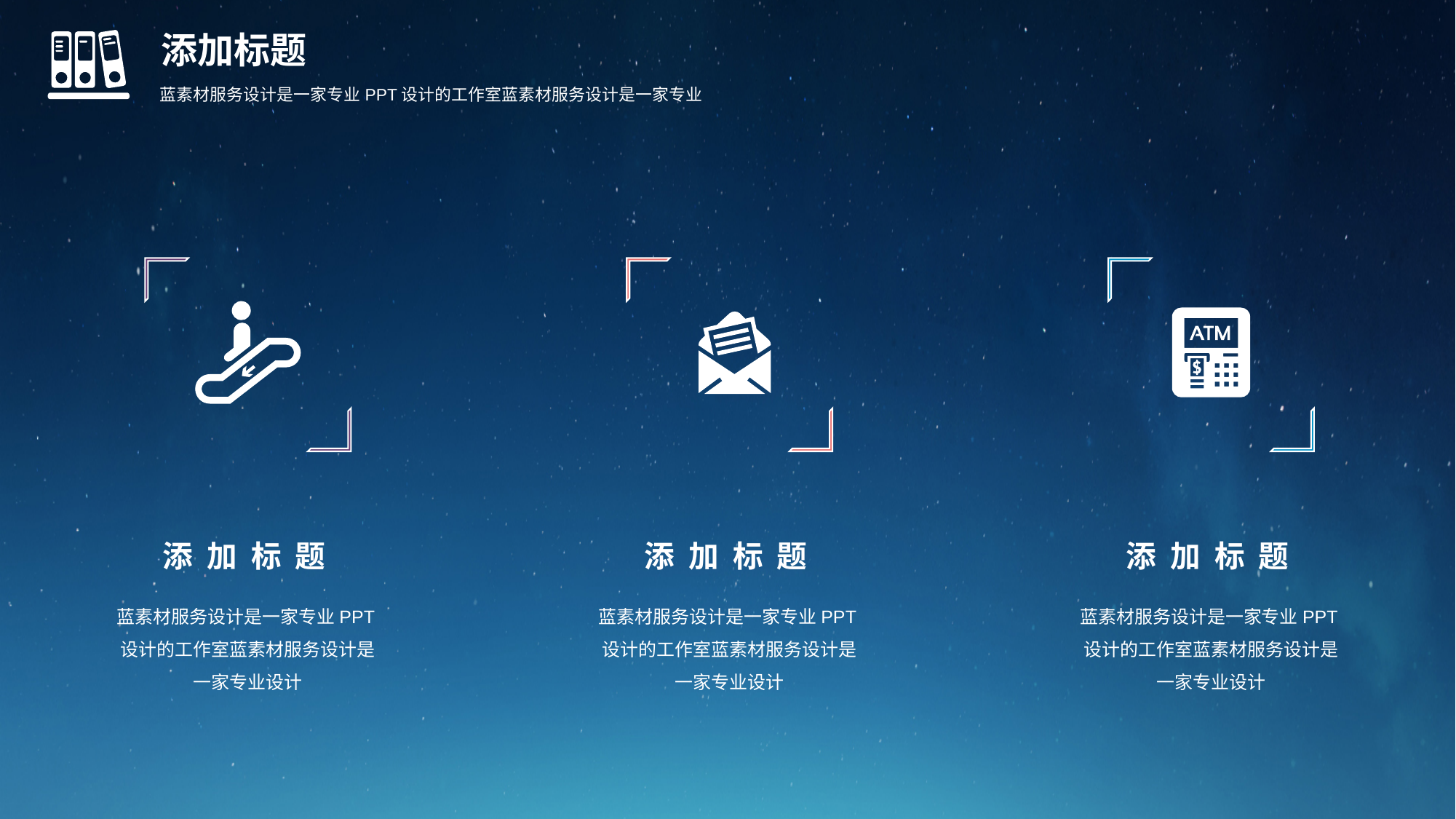

添加标题
蓝素材服务设计是一家专业PPT设计的工作室蓝素材服务设计是一家专业

添  加  标  题
蓝素材服务设计是一家专业PPT设计的工作室蓝素材服务设计是一家专业设计
添  加  标  题
蓝素材服务设计是一家专业PPT设计的工作室蓝素材服务设计是一家专业设计
添  加  标  题
蓝素材服务设计是一家专业PPT设计的工作室蓝素材服务设计是一家专业设计